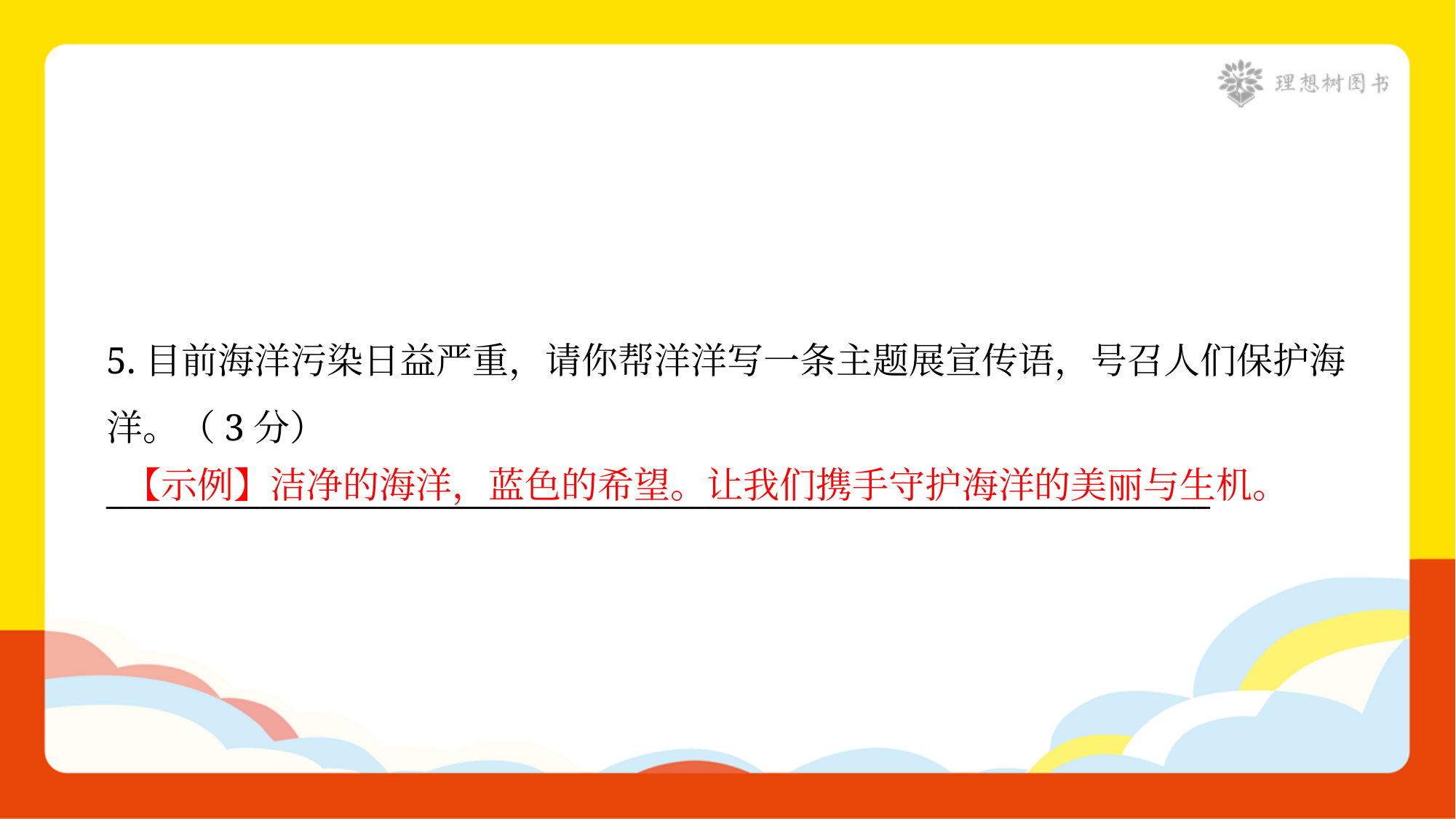

5.目前海洋污染日益严重，请你帮洋洋写一条主题展宣传语，号召人们保护海
洋。（3分）
__________________________________________________________________
【示例】洁净的海洋，蓝色的希望。让我们携手守护海洋的美丽与生机。